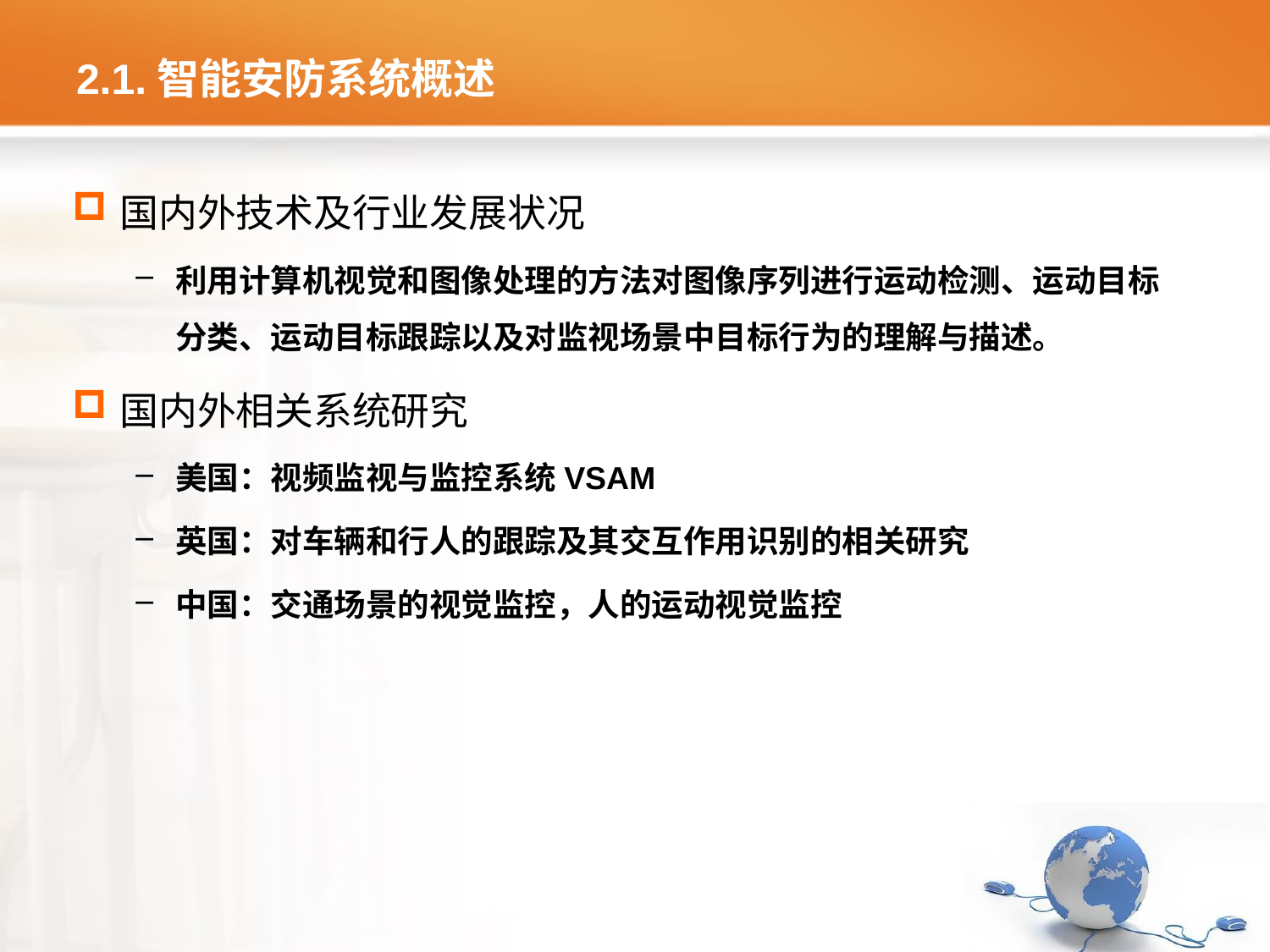

# 2.1.智能安防系统概述
国内外技术及行业发展状况
利用计算机视觉和图像处理的方法对图像序列进行运动检测、运动目标分类、运动目标跟踪以及对监视场景中目标行为的理解与描述。
国内外相关系统研究
美国：视频监视与监控系统VSAM
英国：对车辆和行人的跟踪及其交互作用识别的相关研究
中国：交通场景的视觉监控，人的运动视觉监控